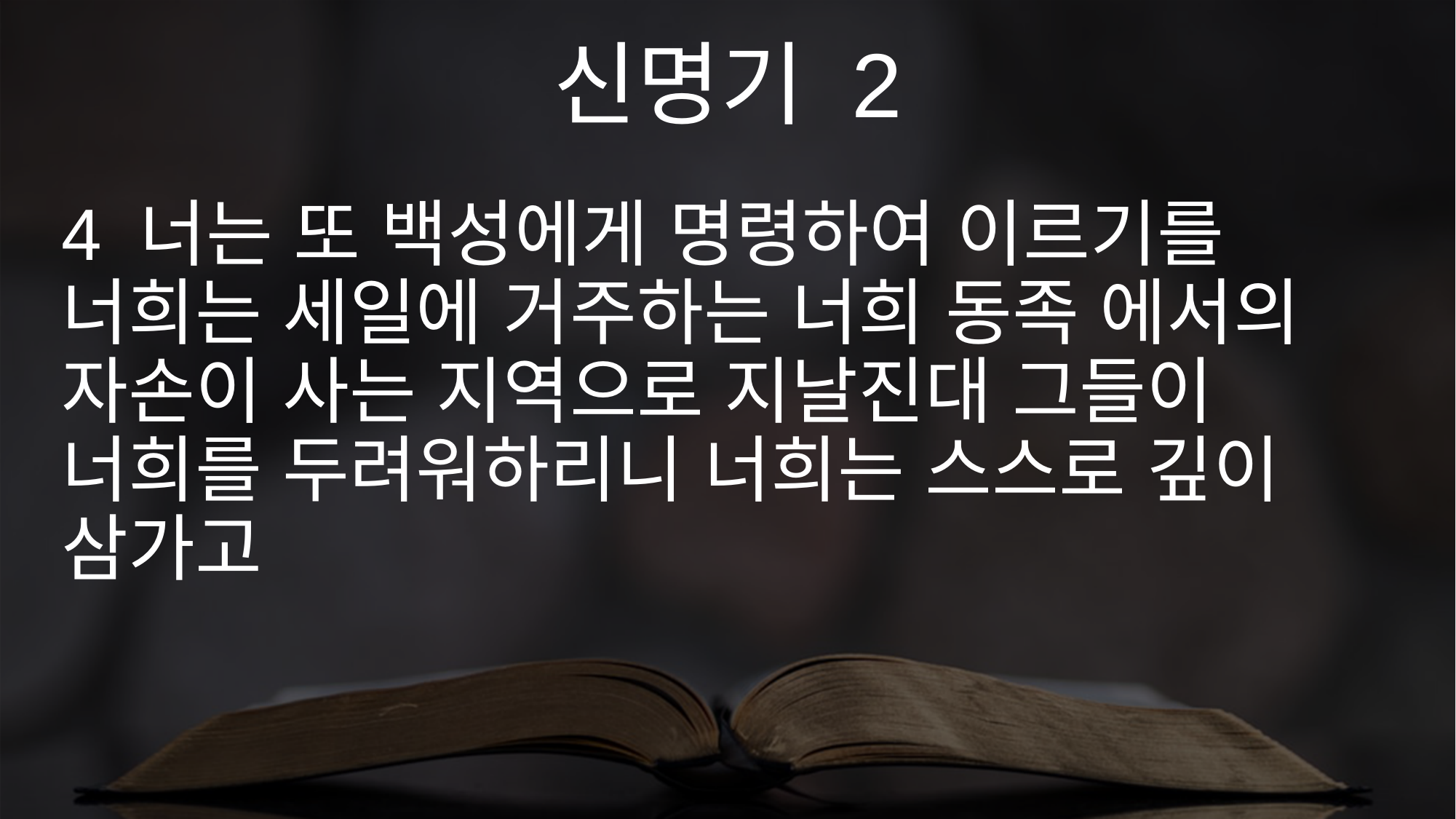

신명기 2
4 너는 또 백성에게 명령하여 이르기를 너희는 세일에 거주하는 너희 동족 에서의 자손이 사는 지역으로 지날진대 그들이 너희를 두려워하리니 너희는 스스로 깊이 삼가고